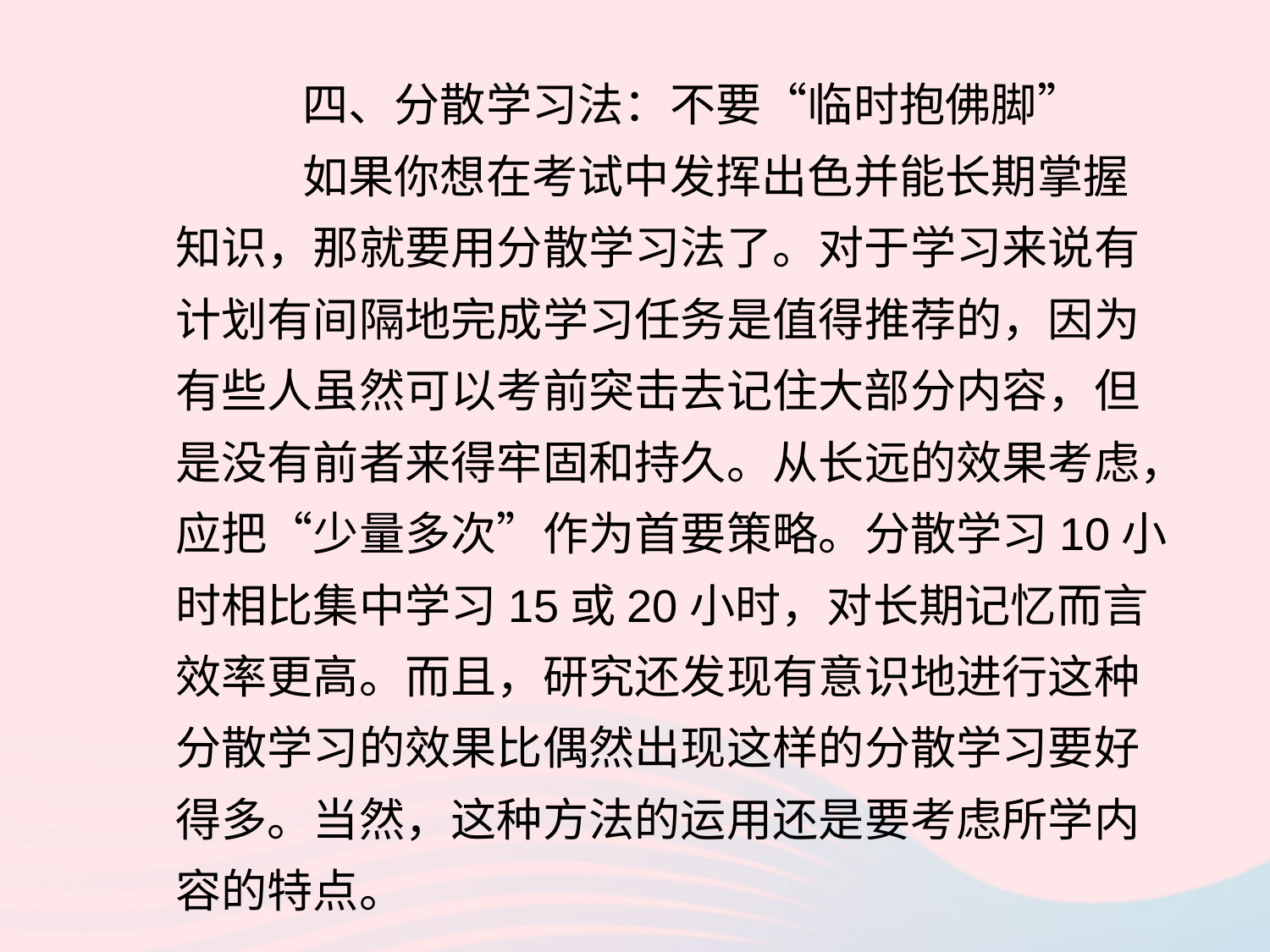

四、分散学习法：不要“临时抱佛脚”
	如果你想在考试中发挥出色并能长期掌握知识，那就要用分散学习法了。对于学习来说有计划有间隔地完成学习任务是值得推荐的，因为有些人虽然可以考前突击去记住大部分内容，但是没有前者来得牢固和持久。从长远的效果考虑，应把“少量多次”作为首要策略。分散学习10小时相比集中学习15或20小时，对长期记忆而言效率更高。而且，研究还发现有意识地进行这种分散学习的效果比偶然出现这样的分散学习要好得多。当然，这种方法的运用还是要考虑所学内容的特点。